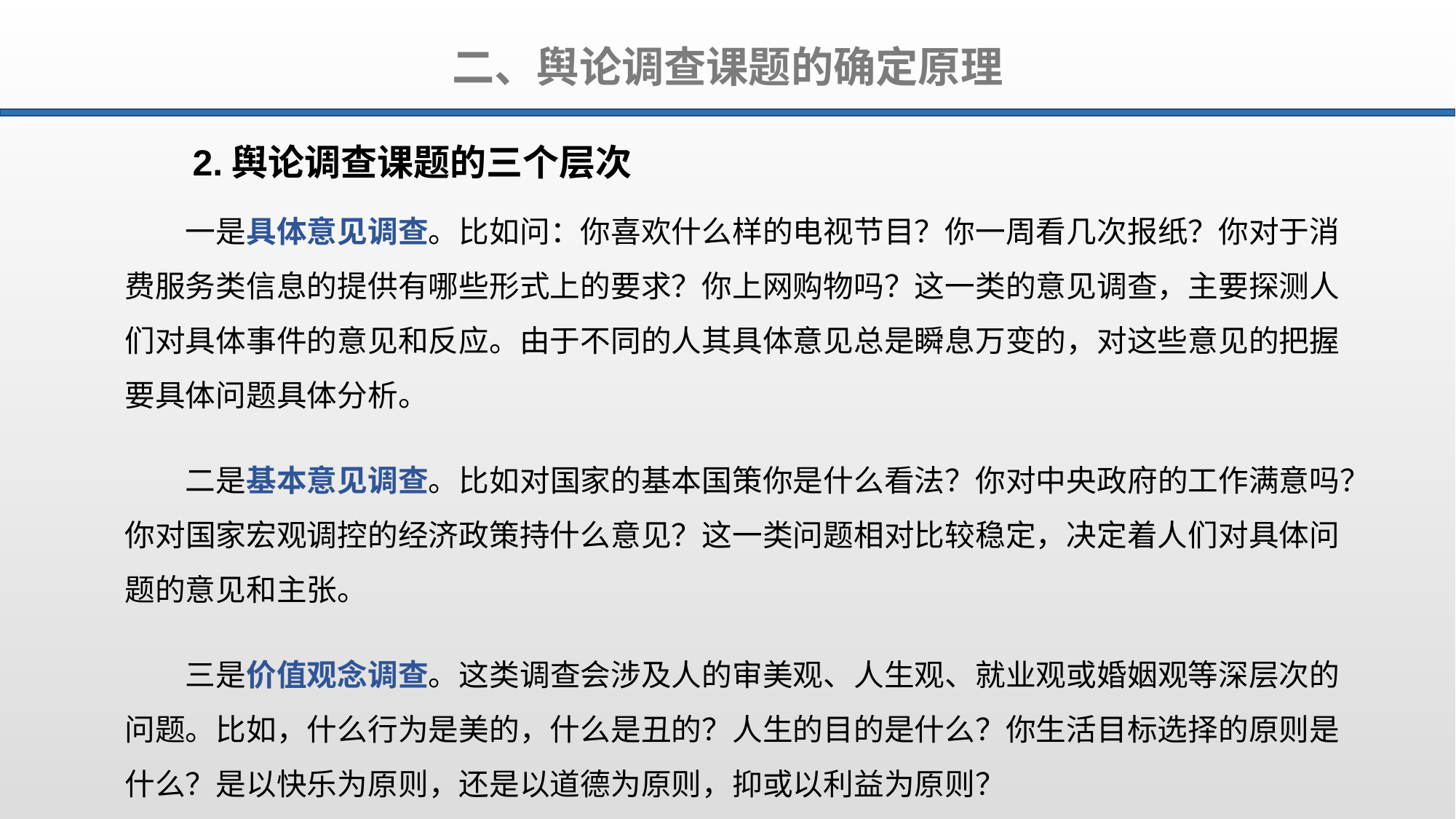

二、舆论调查课题的确定原理

2.舆论调查课题的三个层次
一是具体意见调查。比如问：你喜欢什么样的电视节目？你一周看几次报纸？你对于消费服务类信息的提供有哪些形式上的要求？你上网购物吗？这一类的意见调查，主要探测人们对具体事件的意见和反应。由于不同的人其具体意见总是瞬息万变的，对这些意见的把握要具体问题具体分析。
二是基本意见调查。比如对国家的基本国策你是什么看法？你对中央政府的工作满意吗？你对国家宏观调控的经济政策持什么意见？这一类问题相对比较稳定，决定着人们对具体问题的意见和主张。
三是价值观念调查。这类调查会涉及人的审美观、人生观、就业观或婚姻观等深层次的问题。比如，什么行为是美的，什么是丑的？人生的目的是什么？你生活目标选择的原则是什么？是以快乐为原则，还是以道德为原则，抑或以利益为原则？